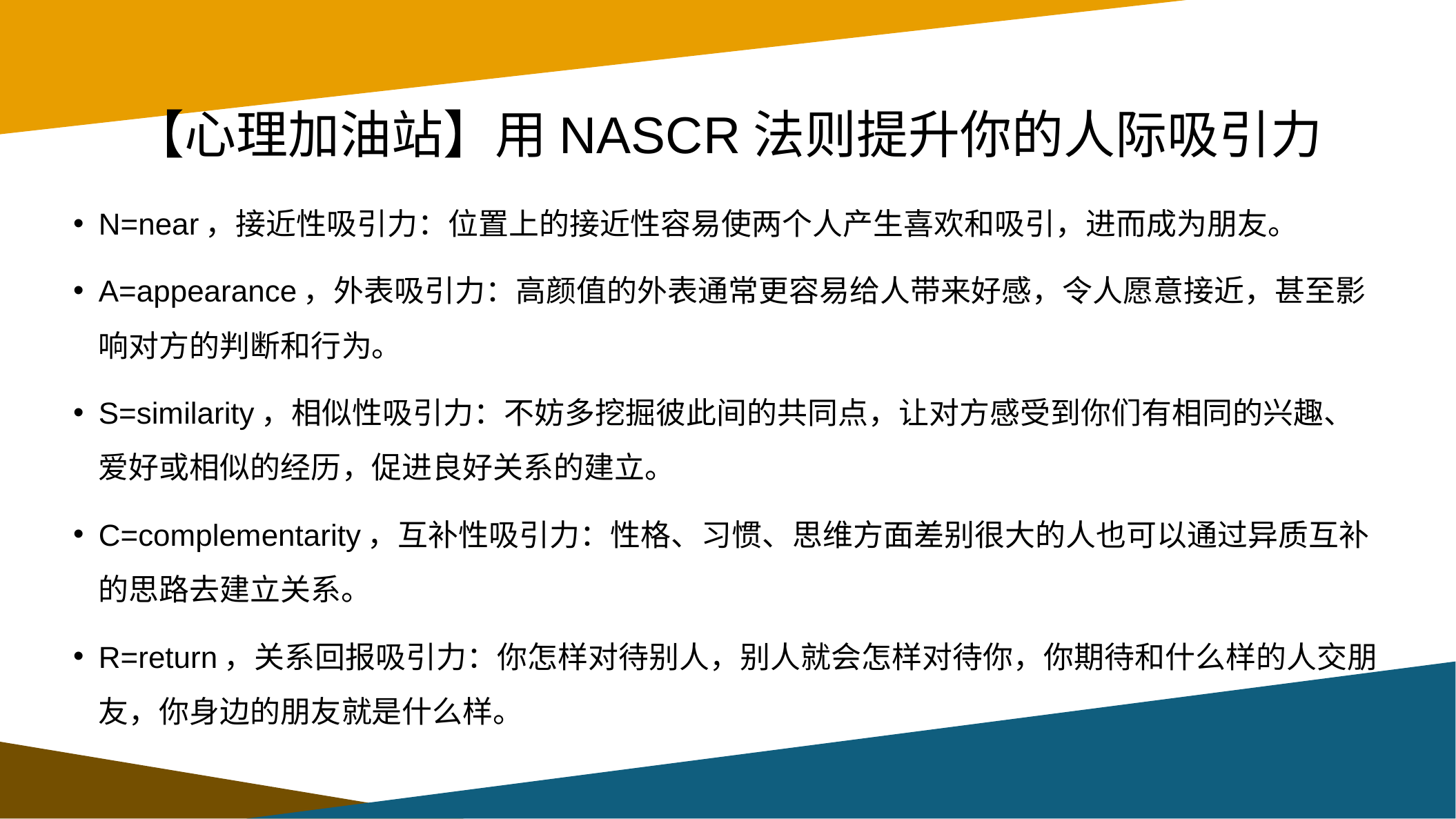

# 【心理加油站】用NASCR法则提升你的人际吸引力
N=near，接近性吸引力：位置上的接近性容易使两个人产生喜欢和吸引，进而成为朋友。
A=appearance，外表吸引力：高颜值的外表通常更容易给人带来好感，令人愿意接近，甚至影响对方的判断和行为。
S=similarity，相似性吸引力：不妨多挖掘彼此间的共同点，让对方感受到你们有相同的兴趣、爱好或相似的经历，促进良好关系的建立。
C=complementarity，互补性吸引力：性格、习惯、思维方面差别很大的人也可以通过异质互补的思路去建立关系。
R=return，关系回报吸引力：你怎样对待别人，别人就会怎样对待你，你期待和什么样的人交朋友，你身边的朋友就是什么样。